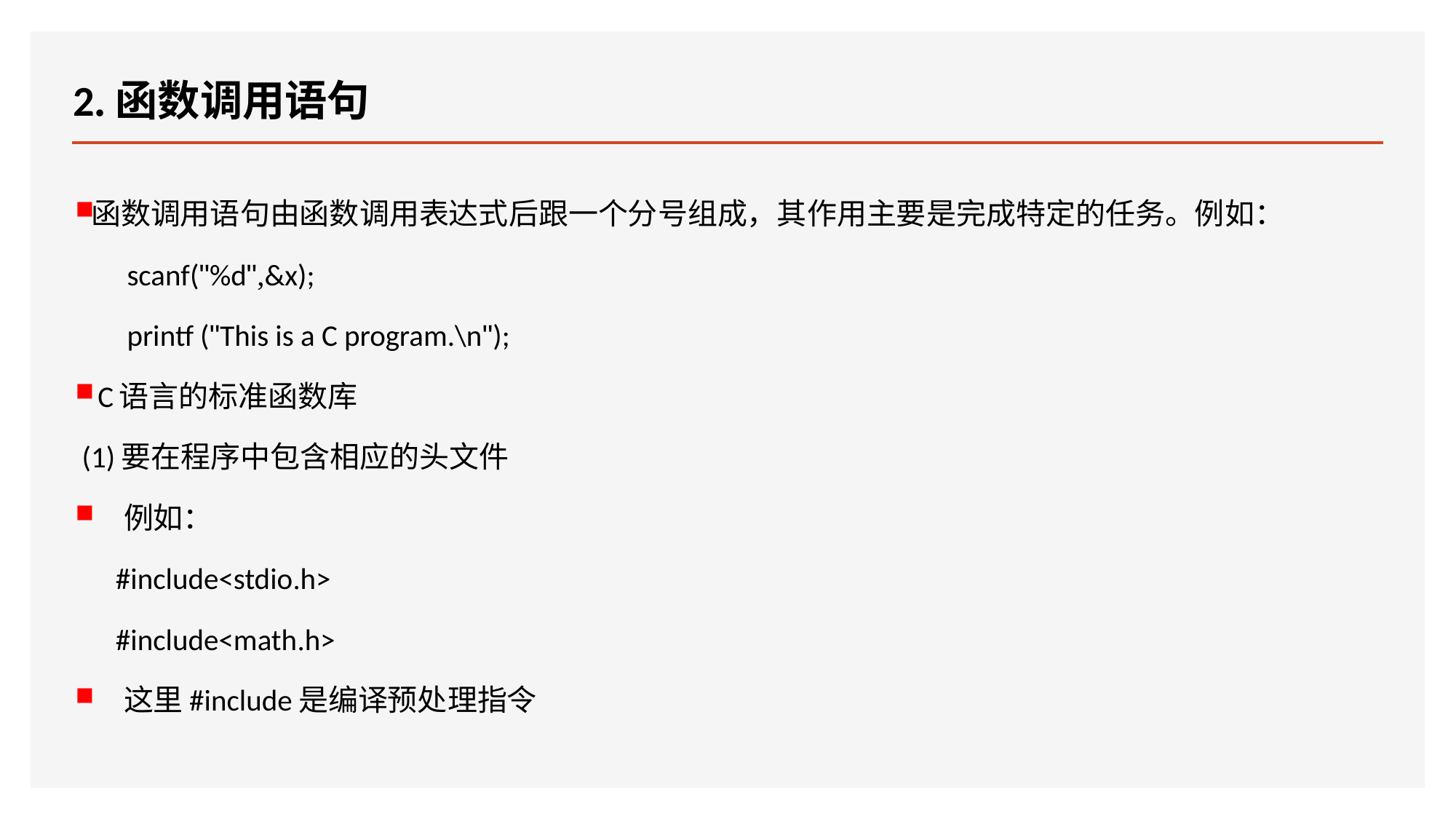

# 2.函数调用语句
函数调用语句由函数调用表达式后跟一个分号组成，其作用主要是完成特定的任务。例如：
scanf("%d",&x);
printf ("This is a C program.\n");
 C语言的标准函数库
 (1)要在程序中包含相应的头文件
    例如：
      #include<stdio.h>
      #include<math.h>
    这里#include是编译预处理指令